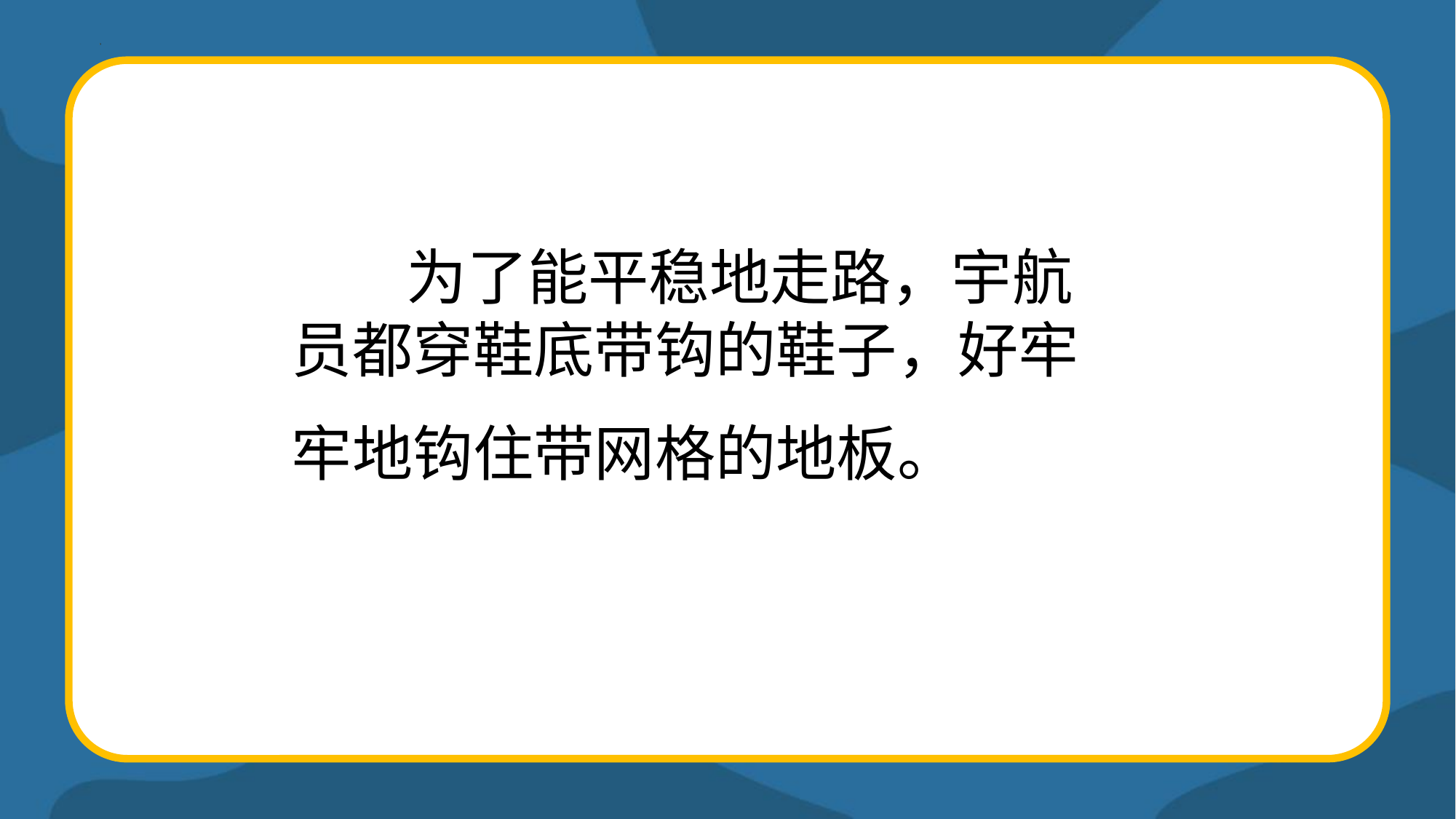

为了能平稳地走路，宇航员都穿鞋底带钩的鞋子，好牢牢地钩住带网格的地板。